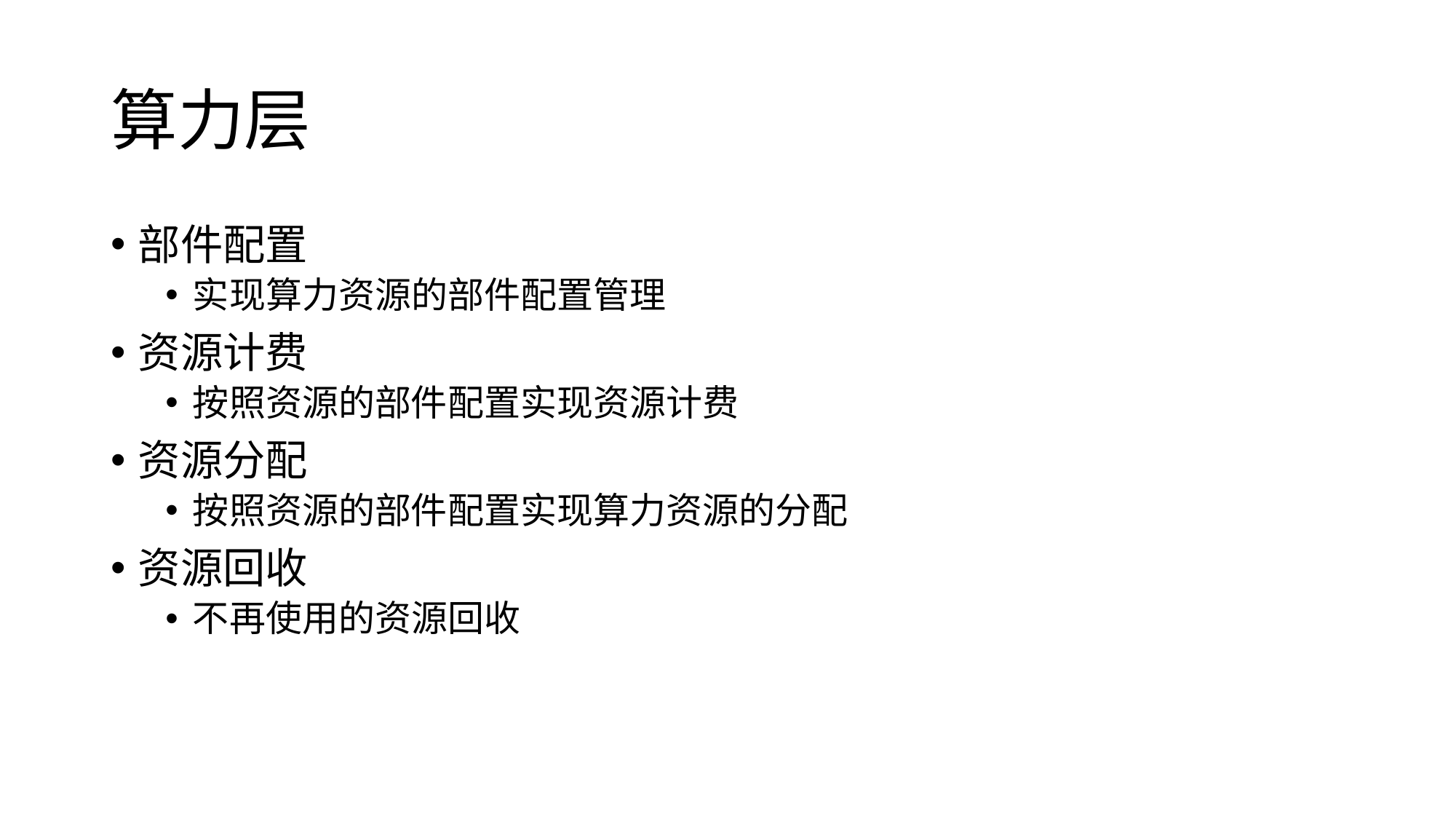

# 算力层
部件配置
实现算力资源的部件配置管理
资源计费
按照资源的部件配置实现资源计费
资源分配
按照资源的部件配置实现算力资源的分配
资源回收
不再使用的资源回收